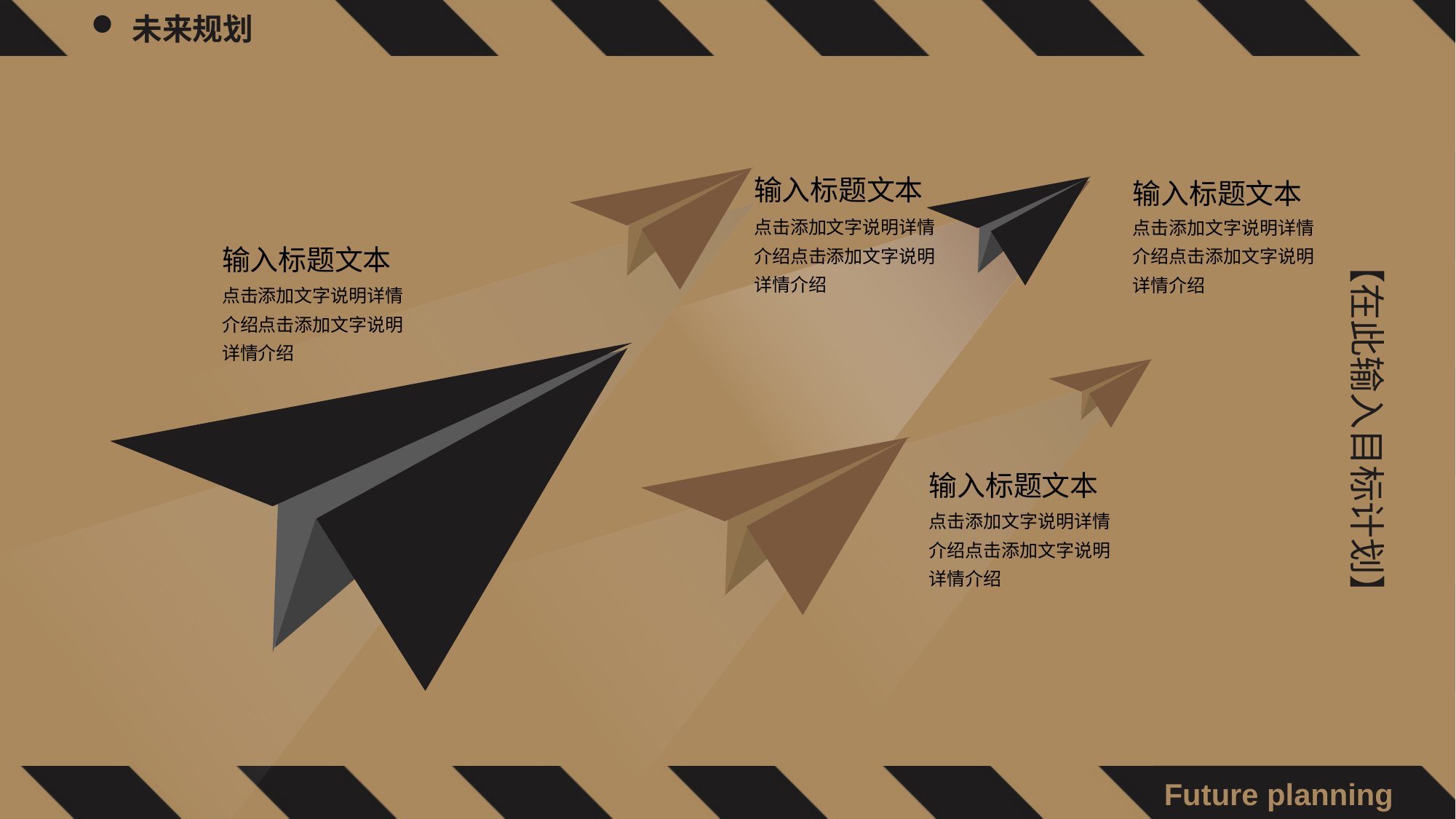

输入标题文本
点击添加文字说明详情介绍点击添加文字说明详情介绍
输入标题文本
点击添加文字说明详情介绍点击添加文字说明详情介绍
【在此输入目标计划】
输入标题文本
点击添加文字说明详情介绍点击添加文字说明详情介绍
输入标题文本
点击添加文字说明详情介绍点击添加文字说明详情介绍